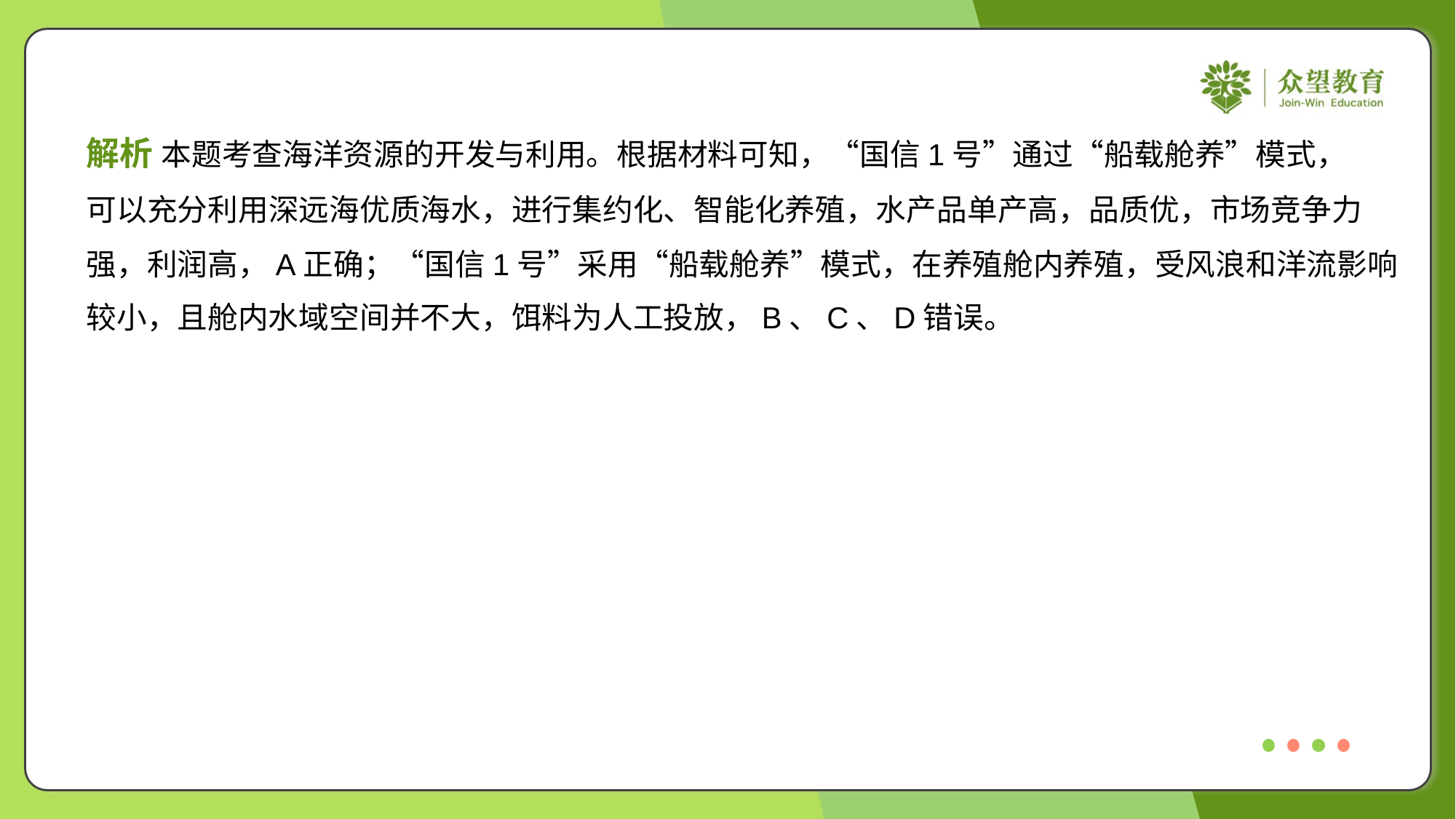

解析 本题考查海洋资源的开发与利用。根据材料可知，“国信1号”通过“船载舱养”模式，
可以充分利用深远海优质海水，进行集约化、智能化养殖，水产品单产高，品质优，市场竞争力
强，利润高，A正确；“国信1号”采用“船载舱养”模式，在养殖舱内养殖，受风浪和洋流影响
较小，且舱内水域空间并不大，饵料为人工投放，B、C、D错误。